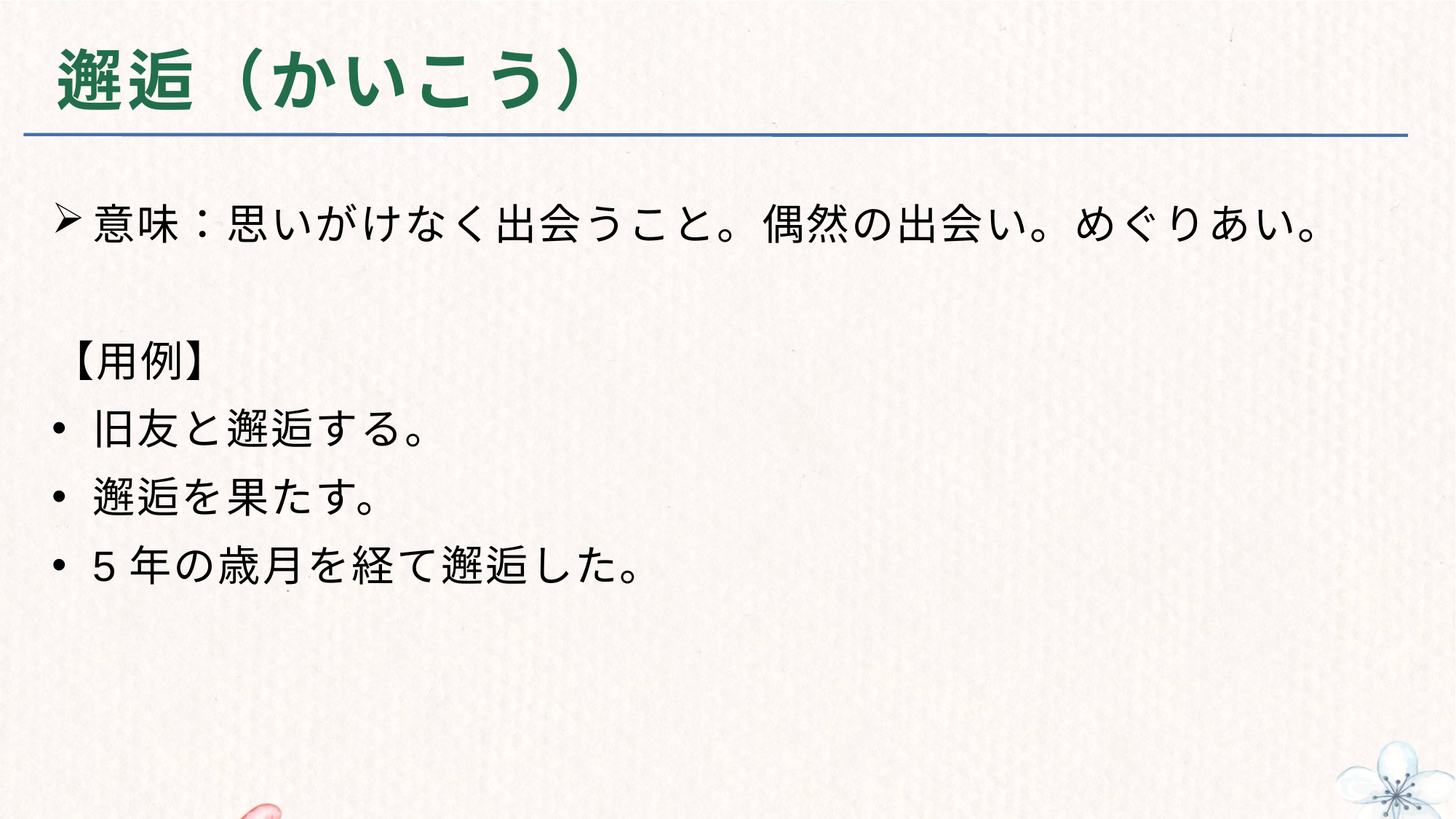

# 邂逅（かいこう）
意味：思いがけなく出会うこと。偶然の出会い。めぐりあい。

【用例】
旧友と邂逅する。
邂逅を果たす。
5年の歳月を経て邂逅した。